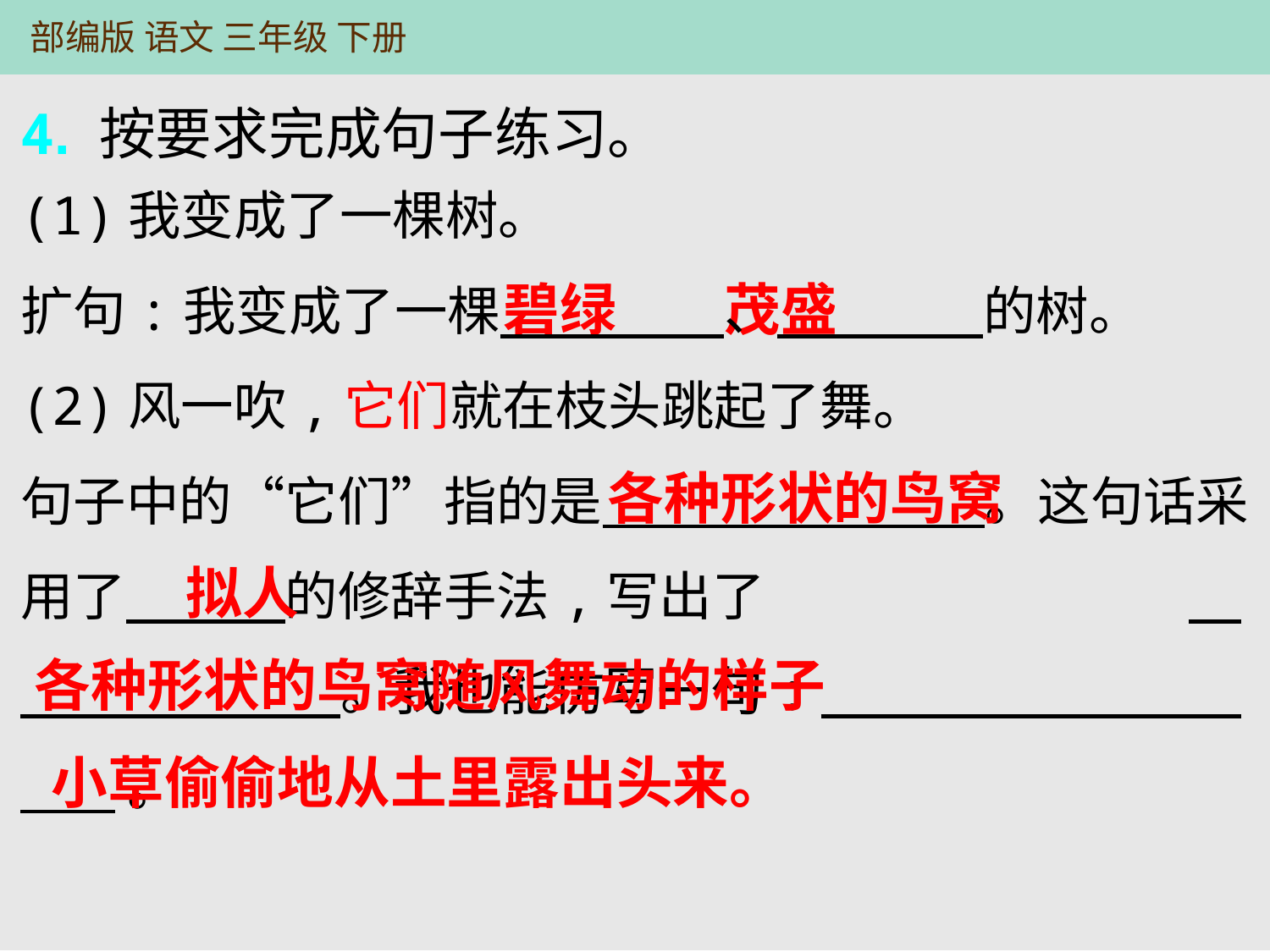

4. 按要求完成句子练习。
(1)我变成了一棵树。
扩句:我变成了一棵　　　 　、　　   　 的树。
(2)风一吹,它们就在枝头跳起了舞。
句子中的“它们”指的是　　　　　　　 。这句话采用了　　　的修辞手法,写出了　　　　　　　　　                            。我也能仿写一句:　                                         。

碧绿　    茂盛
各种形状的鸟窝
拟人
各种形状的鸟窝随风舞动的样子
小草偷偷地从土里露出头来。